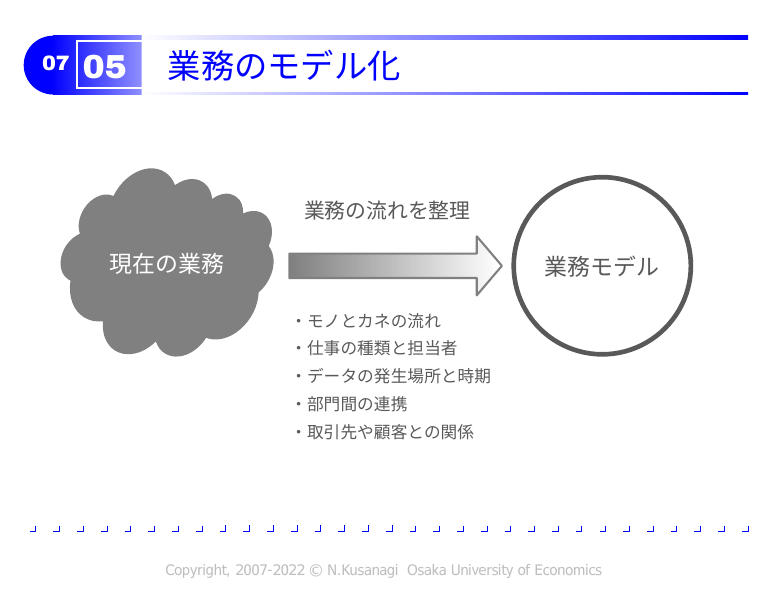

# 05   業務のモデル化

現在の業務
業務モデル
業務の流れを整理
・モノとカネの流れ
・仕事の種類と担当者
・データの発生場所と時期
・部門間の連携
・取引先や顧客との関係